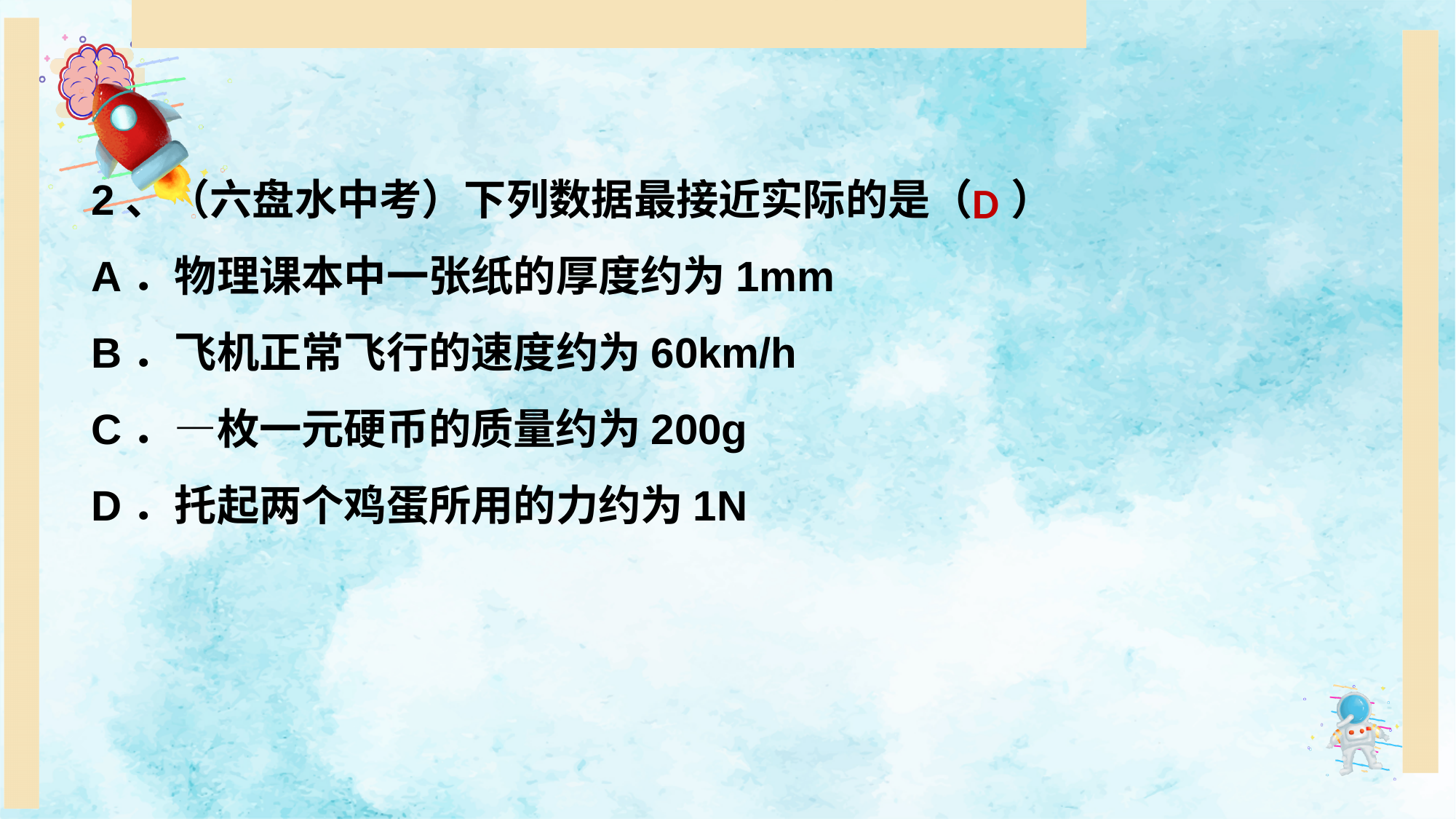

2、（六盘水中考）下列数据最接近实际的是（    ）
A．物理课本中一张纸的厚度约为1mm
B．飞机正常飞行的速度约为60km/h
C．—枚一元硬币的质量约为200g
D．托起两个鸡蛋所用的力约为1N
D